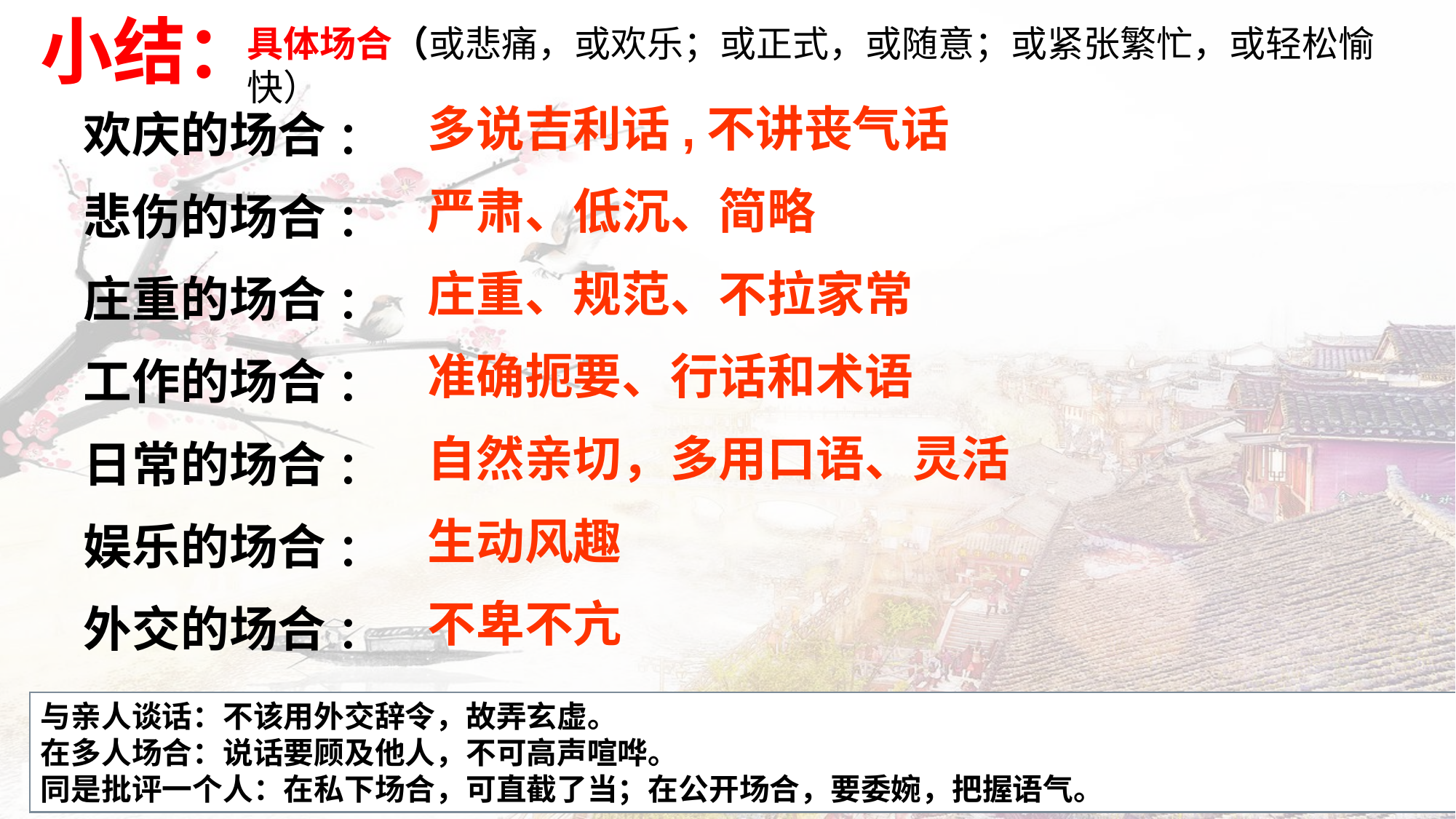

小结：
具体场合（或悲痛，或欢乐；或正式，或随意；或紧张繁忙，或轻松愉快）
多说吉利话,不讲丧气话
严肃、低沉、简略
庄重、规范、不拉家常
准确扼要、行话和术语
自然亲切，多用口语、灵活
生动风趣
不卑不亢
欢庆的场合:
悲伤的场合:
庄重的场合:
工作的场合:
日常的场合:
娱乐的场合:
外交的场合:
与亲人谈话：不该用外交辞令，故弄玄虚。
在多人场合：说话要顾及他人，不可高声喧哗。
同是批评一个人：在私下场合，可直截了当；在公开场合，要委婉，把握语气。